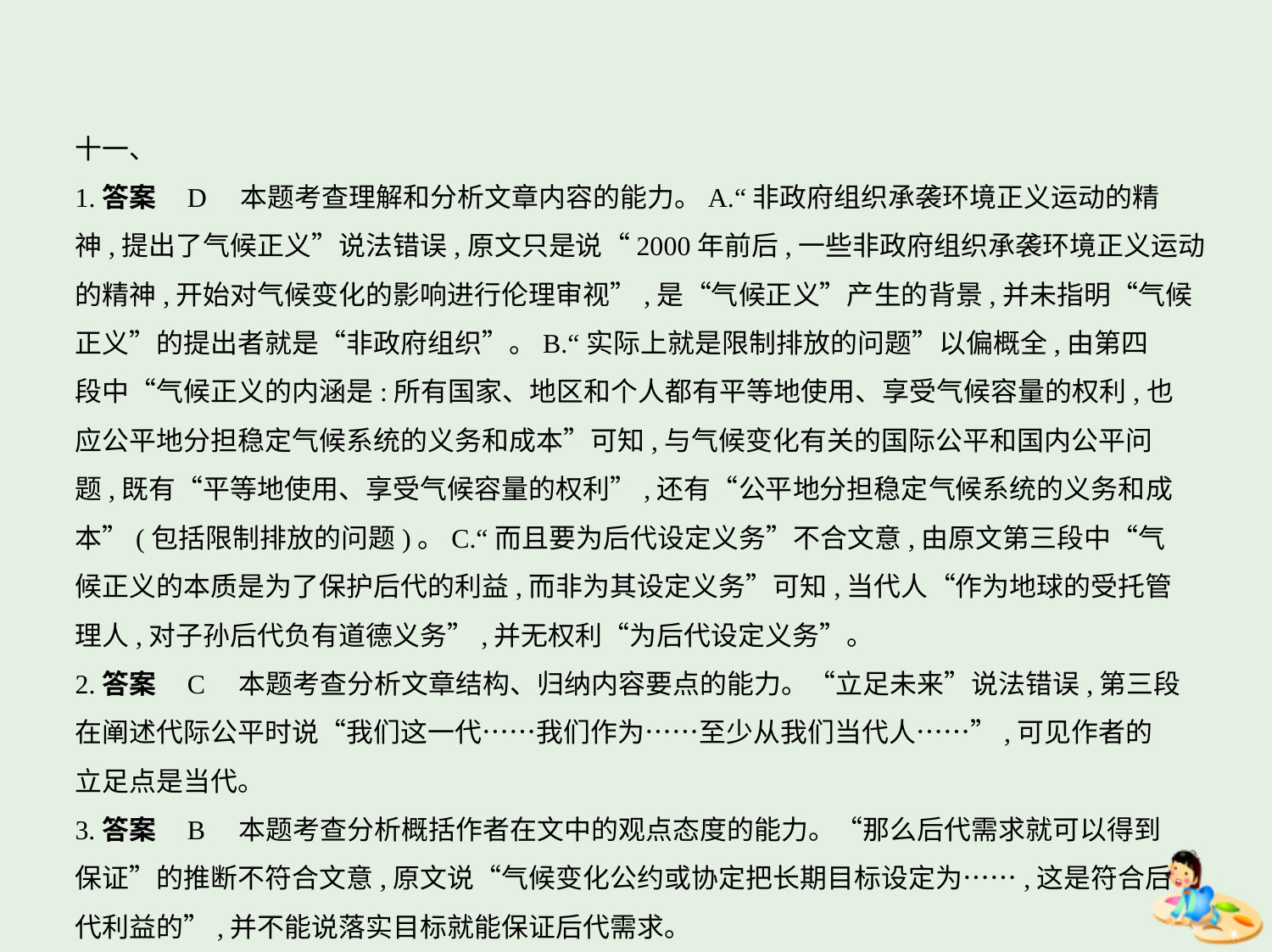

十一、
1.答案    D　本题考查理解和分析文章内容的能力。A.“非政府组织承袭环境正义运动的精
神,提出了气候正义”说法错误,原文只是说“2000年前后,一些非政府组织承袭环境正义运动
的精神,开始对气候变化的影响进行伦理审视”,是“气候正义”产生的背景,并未指明“气候
正义”的提出者就是“非政府组织”。B.“实际上就是限制排放的问题”以偏概全,由第四
段中“气候正义的内涵是:所有国家、地区和个人都有平等地使用、享受气候容量的权利,也
应公平地分担稳定气候系统的义务和成本”可知,与气候变化有关的国际公平和国内公平问
题,既有“平等地使用、享受气候容量的权利”,还有“公平地分担稳定气候系统的义务和成
本”(包括限制排放的问题)。C.“而且要为后代设定义务”不合文意,由原文第三段中“气
候正义的本质是为了保护后代的利益,而非为其设定义务”可知,当代人“作为地球的受托管
理人,对子孙后代负有道德义务”,并无权利“为后代设定义务”。
2.答案    C　本题考查分析文章结构、归纳内容要点的能力。“立足未来”说法错误,第三段
在阐述代际公平时说“我们这一代……我们作为……至少从我们当代人……”,可见作者的
立足点是当代。
3.答案    B　本题考查分析概括作者在文中的观点态度的能力。“那么后代需求就可以得到
保证”的推断不符合文意,原文说“气候变化公约或协定把长期目标设定为……,这是符合后
代利益的”,并不能说落实目标就能保证后代需求。